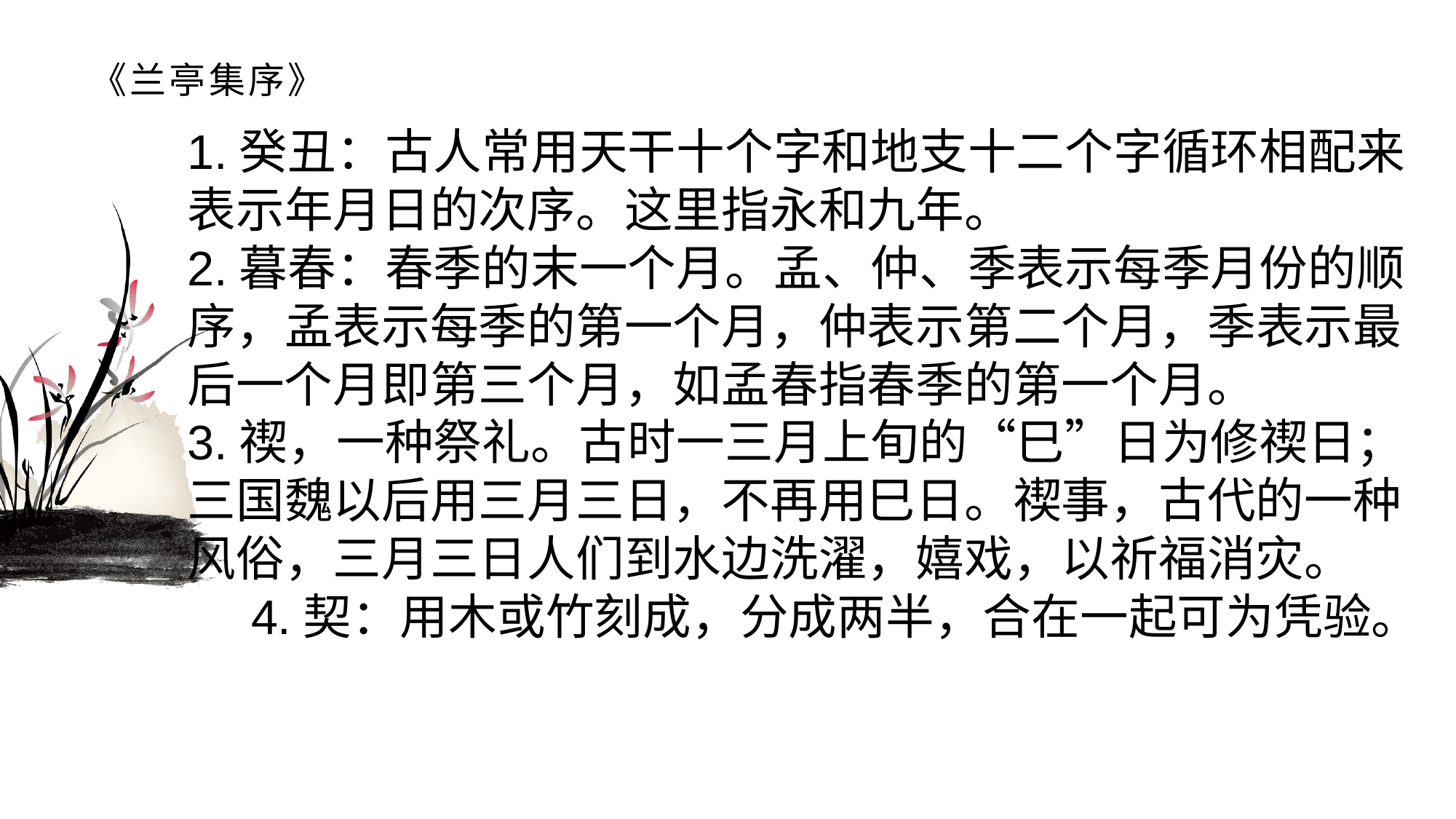

# 《兰亭集序》
1.癸丑：古人常用天干十个字和地支十二个字循环相配来表示年月日的次序。这里指永和九年。2.暮春：春季的末一个月。孟、仲、季表示每季月份的顺序，孟表示每季的第一个月，仲表示第二个月，季表示最后一个月即第三个月，如孟春指春季的第一个月。          3.禊，一种祭礼。古时一三月上旬的“巳”日为修禊日；三国魏以后用三月三日，不再用巳日。禊事，古代的一种风俗，三月三日人们到水边洗濯，嬉戏，以祈福消灾。4.契：用木或竹刻成，分成两半，合在一起可为凭验。